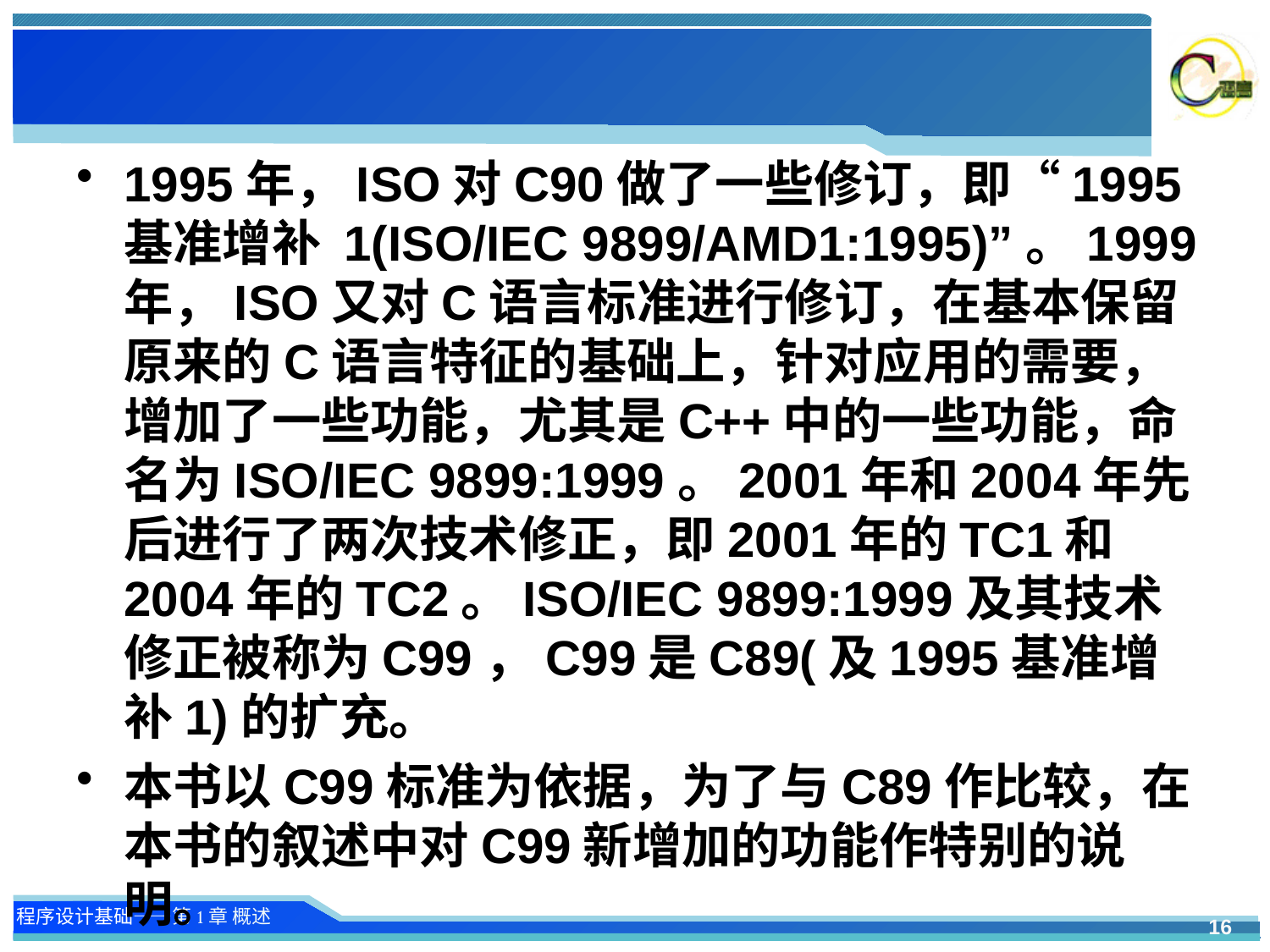

1995年，ISO对C90做了一些修订，即“1995基准增补 1(ISO/IEC 9899/AMD1:1995)”。1999年，ISO又对C语言标准进行修订，在基本保留原来的C语言特征的基础上，针对应用的需要，增加了一些功能，尤其是C++中的一些功能，命名为ISO/IEC 9899:1999。2001年和2004年先后进行了两次技术修正，即2001年的TC1和2004年的TC2。ISO/IEC 9899:1999及其技术修正被称为C99，C99是C89(及1995基准增补1)的扩充。
本书以C99标准为依据，为了与C89作比较，在本书的叙述中对C99新增加的功能作特别的说明。
16